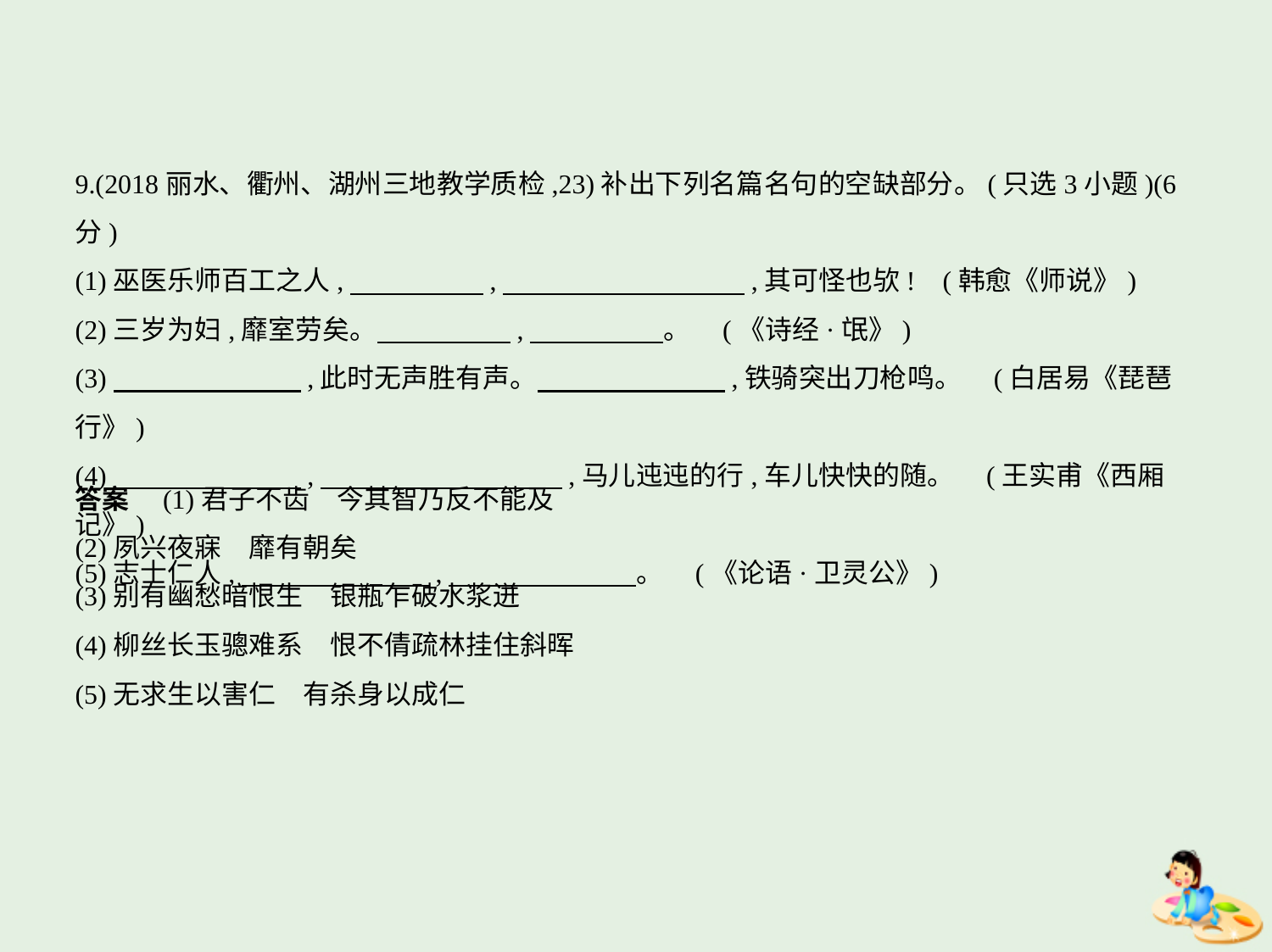

9.(2018丽水、衢州、湖州三地教学质检,23)补出下列名篇名句的空缺部分。(只选3小题)(6分)
(1)巫医乐师百工之人,　　　　    ,　　　　　　　　    ,其可怪也欤! (韩愈《师说》)
(2)三岁为妇,靡室劳矣。　　　　    ,　　　　    。 (《诗经·氓》)
(3)　　　　　　    ,此时无声胜有声。　　　　　　    ,铁骑突出刀枪鸣。 (白居易《琵琶行》)
(4)　　　　　　    ,　　　　　　　　    ,马儿迍迍的行,车儿快快的随。 (王实甫《西厢记》)
(5)志士仁人,　　　　　　    ,　　　　　　    。 (《论语·卫灵公》)
答案　(1)君子不齿　今其智乃反不能及
(2)夙兴夜寐　靡有朝矣
(3)别有幽愁暗恨生　银瓶乍破水浆迸
(4)柳丝长玉骢难系　恨不倩疏林挂住斜晖
(5)无求生以害仁　有杀身以成仁